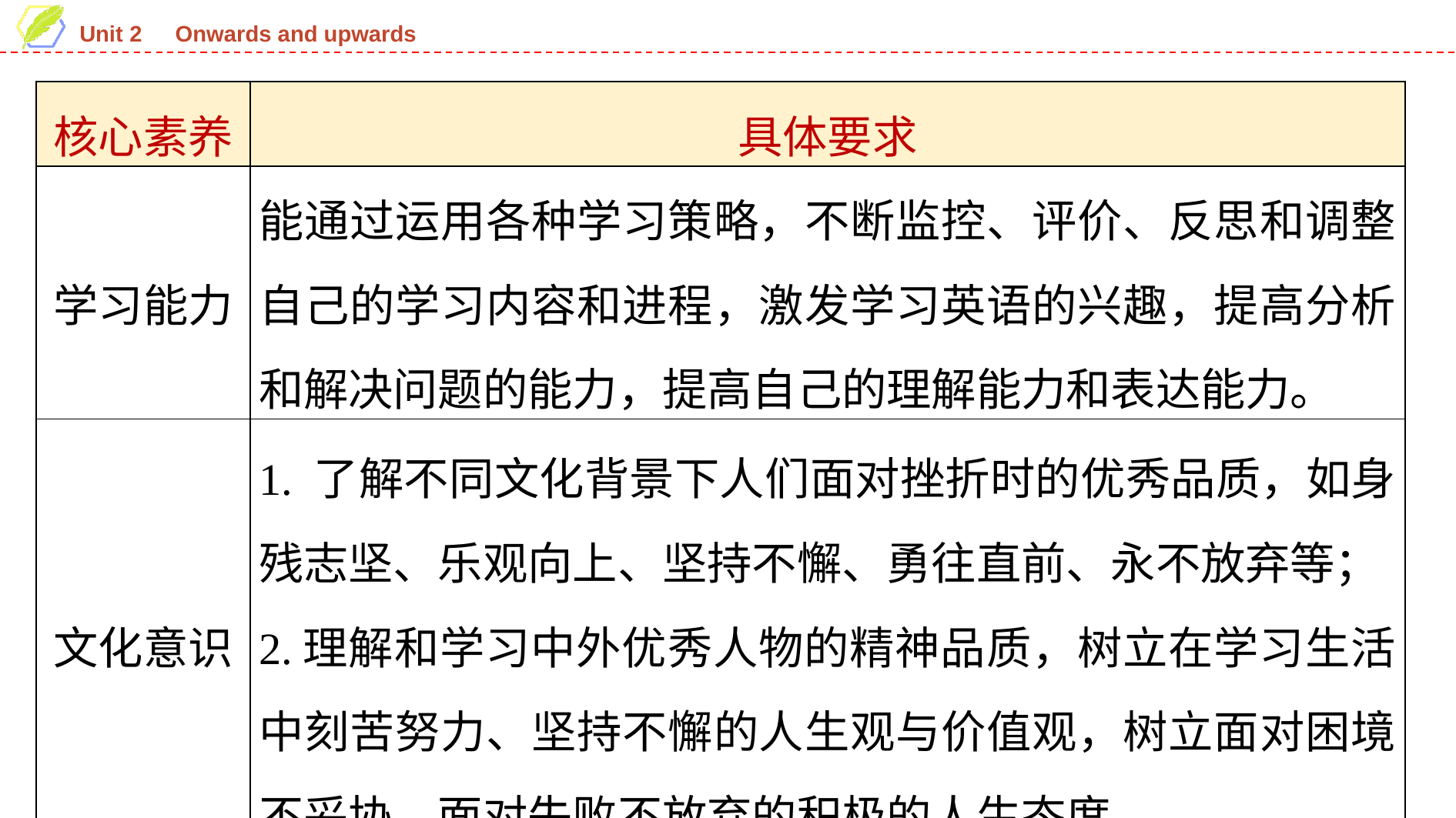

| 核心素养 | 具体要求 |
| --- | --- |
| 学习能力 | 能通过运用各种学习策略，不断监控、评价、反思和调整自己的学习内容和进程，激发学习英语的兴趣，提高分析和解决问题的能力，提高自己的理解能力和表达能力。 |
| 文化意识 | 1. 了解不同文化背景下人们面对挫折时的优秀品质，如身残志坚、乐观向上、坚持不懈、勇往直前、永不放弃等； 2.理解和学习中外优秀人物的精神品质，树立在学习生活中刻苦努力、坚持不懈的人生观与价值观，树立面对困境不妥协、面对失败不放弃的积极的人生态度。 |